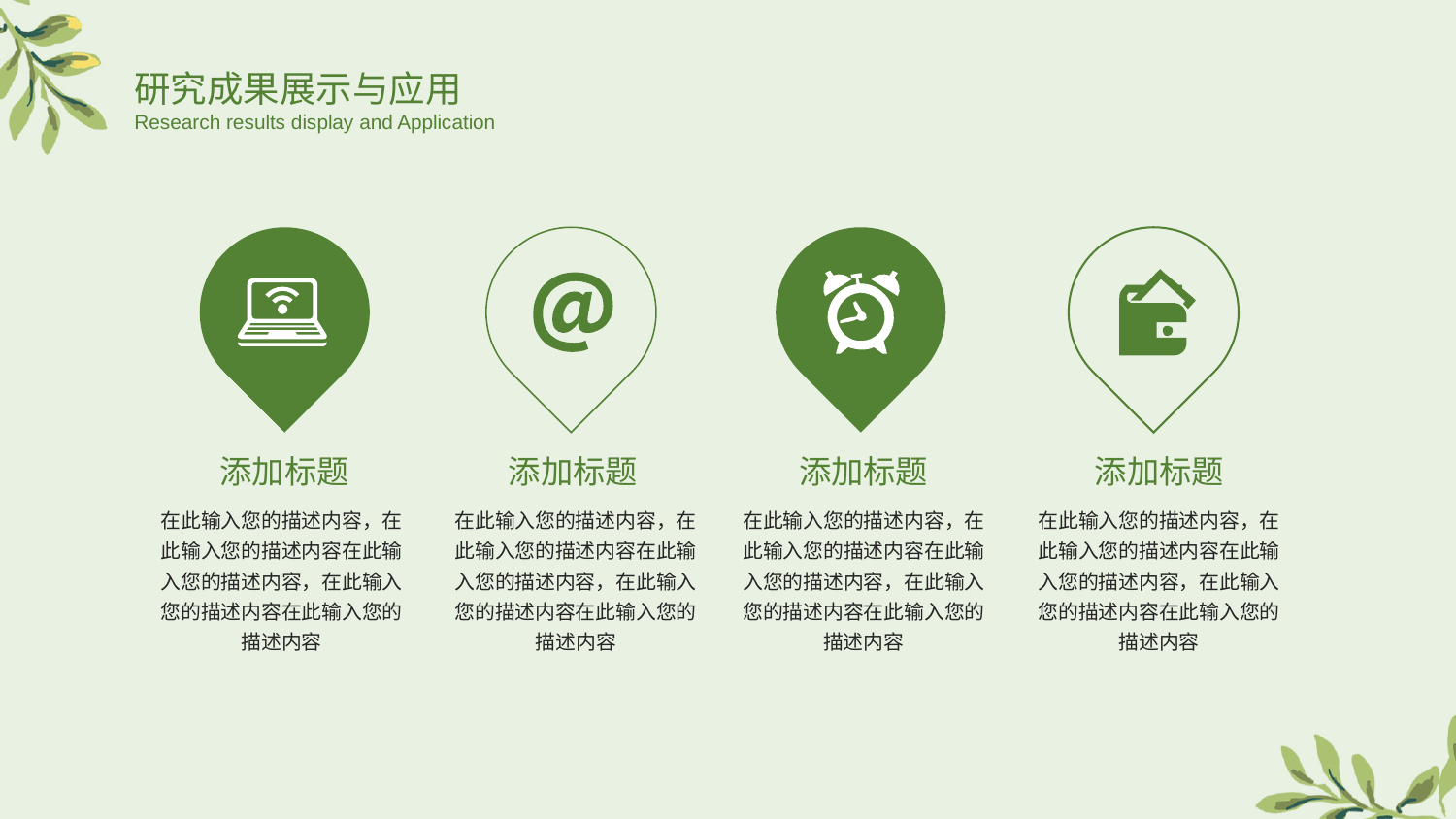

研究成果展示与应用
Research results display and Application

添加标题
添加标题
添加标题
添加标题
在此输入您的描述内容，在此输入您的描述内容在此输入您的描述内容，在此输入您的描述内容在此输入您的描述内容

在此输入您的描述内容，在此输入您的描述内容在此输入您的描述内容，在此输入您的描述内容在此输入您的描述内容

在此输入您的描述内容，在此输入您的描述内容在此输入您的描述内容，在此输入您的描述内容在此输入您的描述内容

在此输入您的描述内容，在此输入您的描述内容在此输入您的描述内容，在此输入您的描述内容在此输入您的描述内容